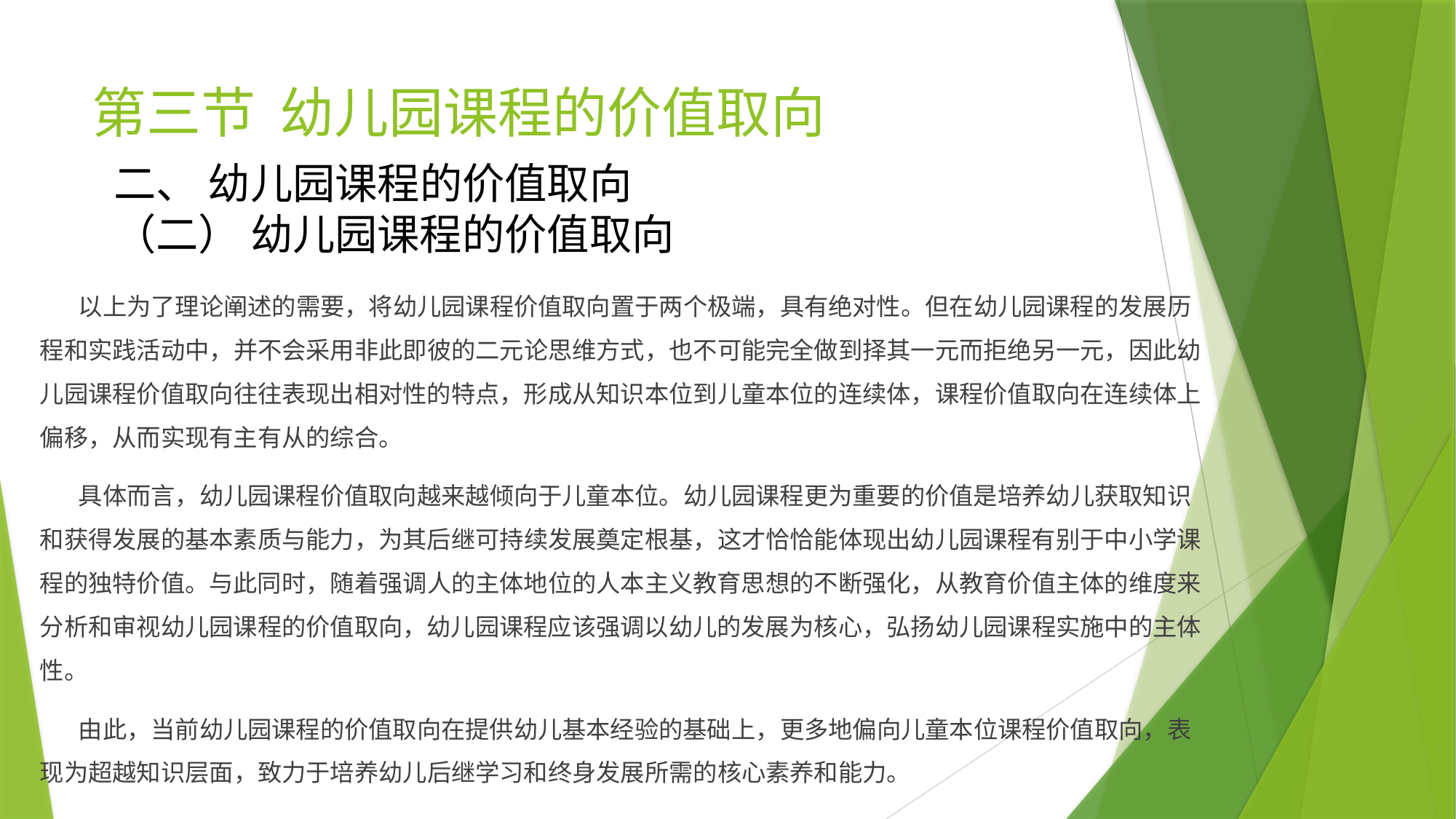

# 第三节  幼儿园课程的价值取向
二、 幼儿园课程的价值取向
（二） 幼儿园课程的价值取向
      以上为了理论阐述的需要，将幼儿园课程价值取向置于两个极端，具有绝对性。但在幼儿园课程的发展历程和实践活动中，并不会采用非此即彼的二元论思维方式，也不可能完全做到择其一元而拒绝另一元，因此幼儿园课程价值取向往往表现出相对性的特点，形成从知识本位到儿童本位的连续体，课程价值取向在连续体上偏移，从而实现有主有从的综合。
      具体而言，幼儿园课程价值取向越来越倾向于儿童本位。幼儿园课程更为重要的价值是培养幼儿获取知识和获得发展的基本素质与能力，为其后继可持续发展奠定根基，这才恰恰能体现出幼儿园课程有别于中小学课程的独特价值。与此同时，随着强调人的主体地位的人本主义教育思想的不断强化，从教育价值主体的维度来分析和审视幼儿园课程的价值取向，幼儿园课程应该强调以幼儿的发展为核心，弘扬幼儿园课程实施中的主体性。
      由此，当前幼儿园课程的价值取向在提供幼儿基本经验的基础上，更多地偏向儿童本位课程价值取向，表现为超越知识层面，致力于培养幼儿后继学习和终身发展所需的核心素养和能力。